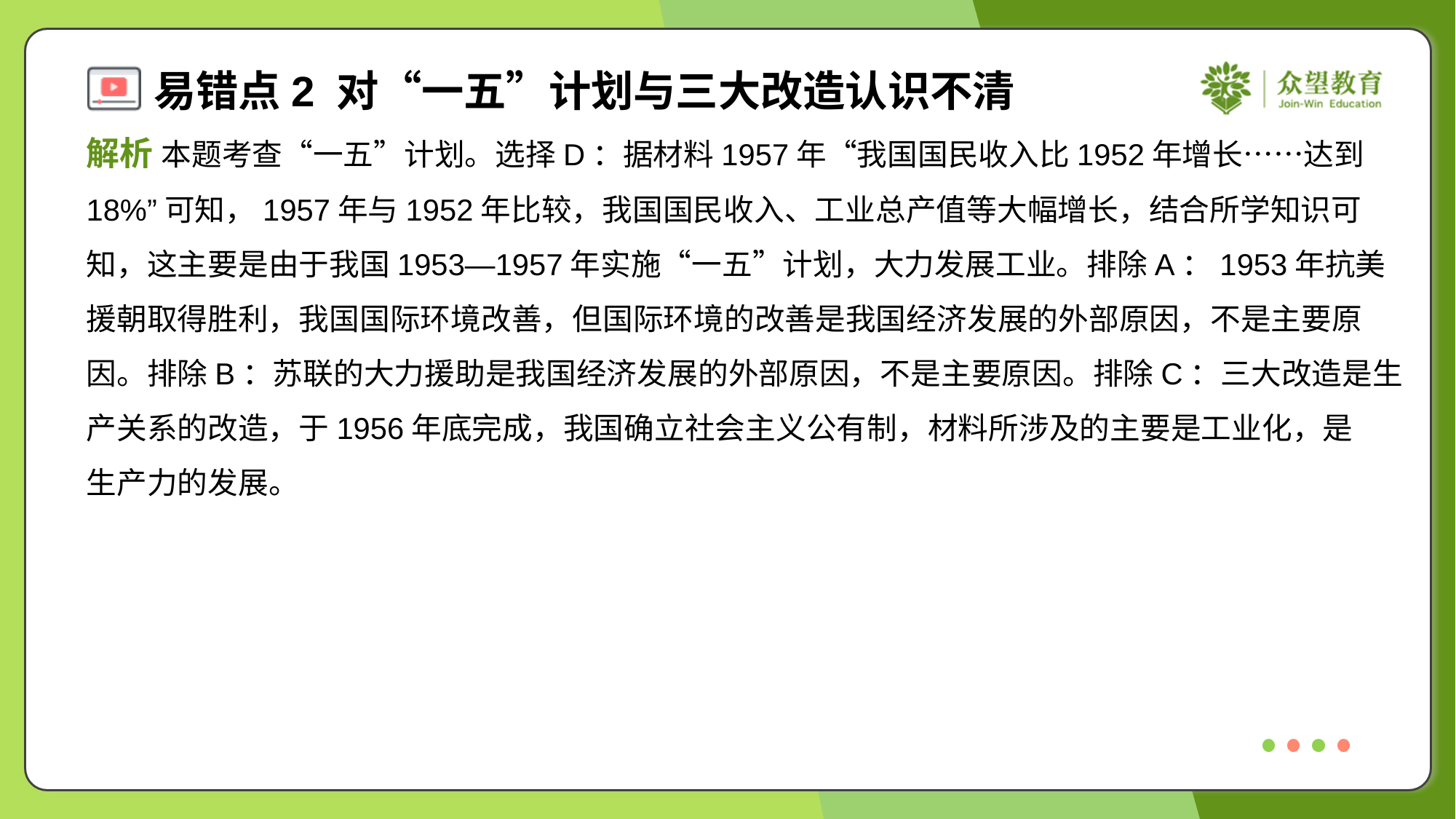

解析 本题考查“一五”计划。选择D：据材料1957年“我国国民收入比1952年增长……达到
18%”可知，1957年与1952年比较，我国国民收入、工业总产值等大幅增长，结合所学知识可
知，这主要是由于我国1953—1957年实施“一五”计划，大力发展工业。排除A：1953年抗美
援朝取得胜利，我国国际环境改善，但国际环境的改善是我国经济发展的外部原因，不是主要原
因。排除B：苏联的大力援助是我国经济发展的外部原因，不是主要原因。排除C：三大改造是生
产关系的改造，于1956年底完成，我国确立社会主义公有制，材料所涉及的主要是工业化，是
生产力的发展。